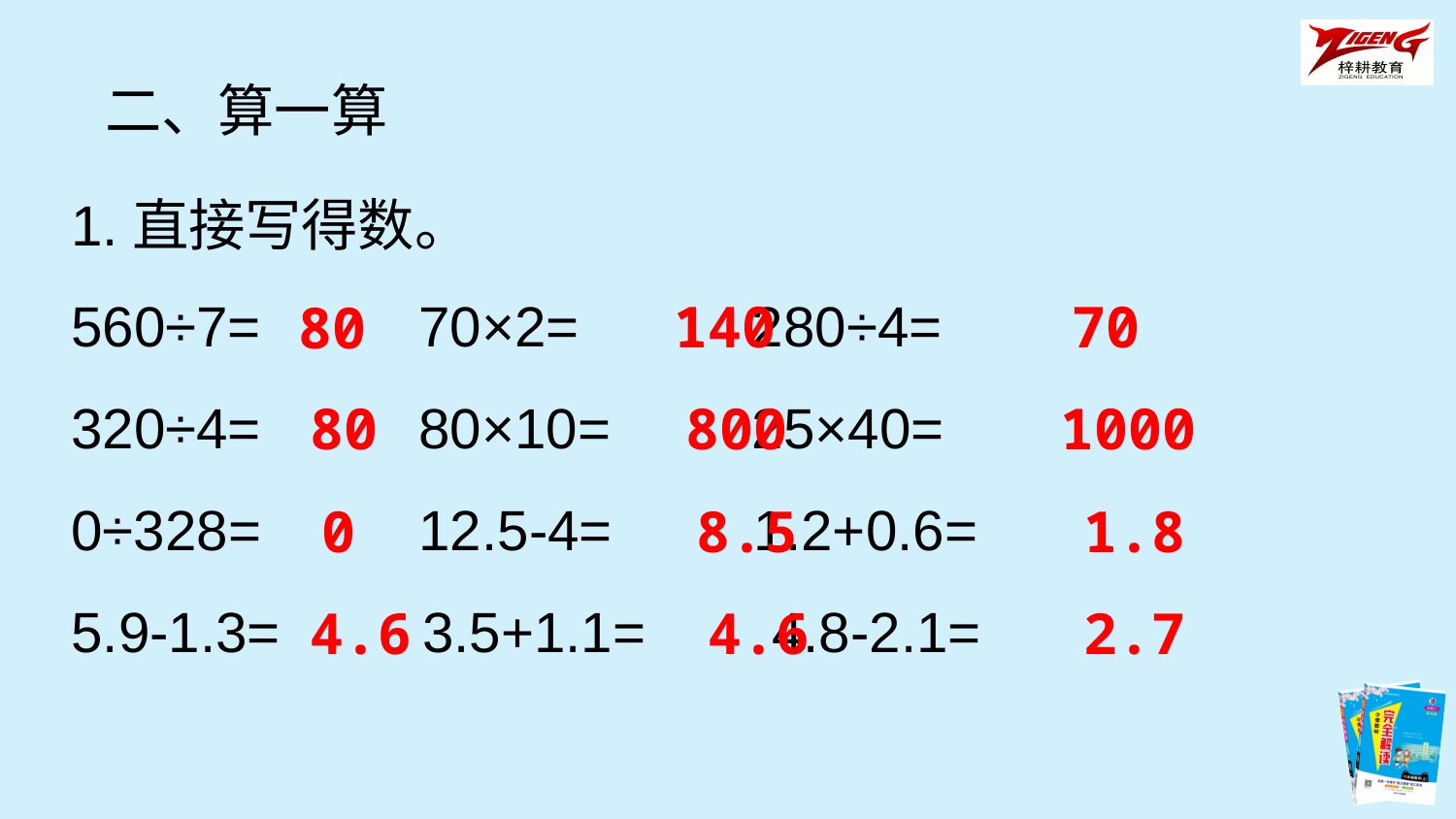

二、算一算
1.直接写得数。
560÷7=          70×2=           280÷4=
320÷4=          80×10=         25×40=
0÷328=          12.5-4=         1.2+0.6=
5.9-1.3=         3.5+1.1=        4.8-2.1=
140
70
80
80
800
1000
0
8.5
1.8
4.6
4.6
2.7